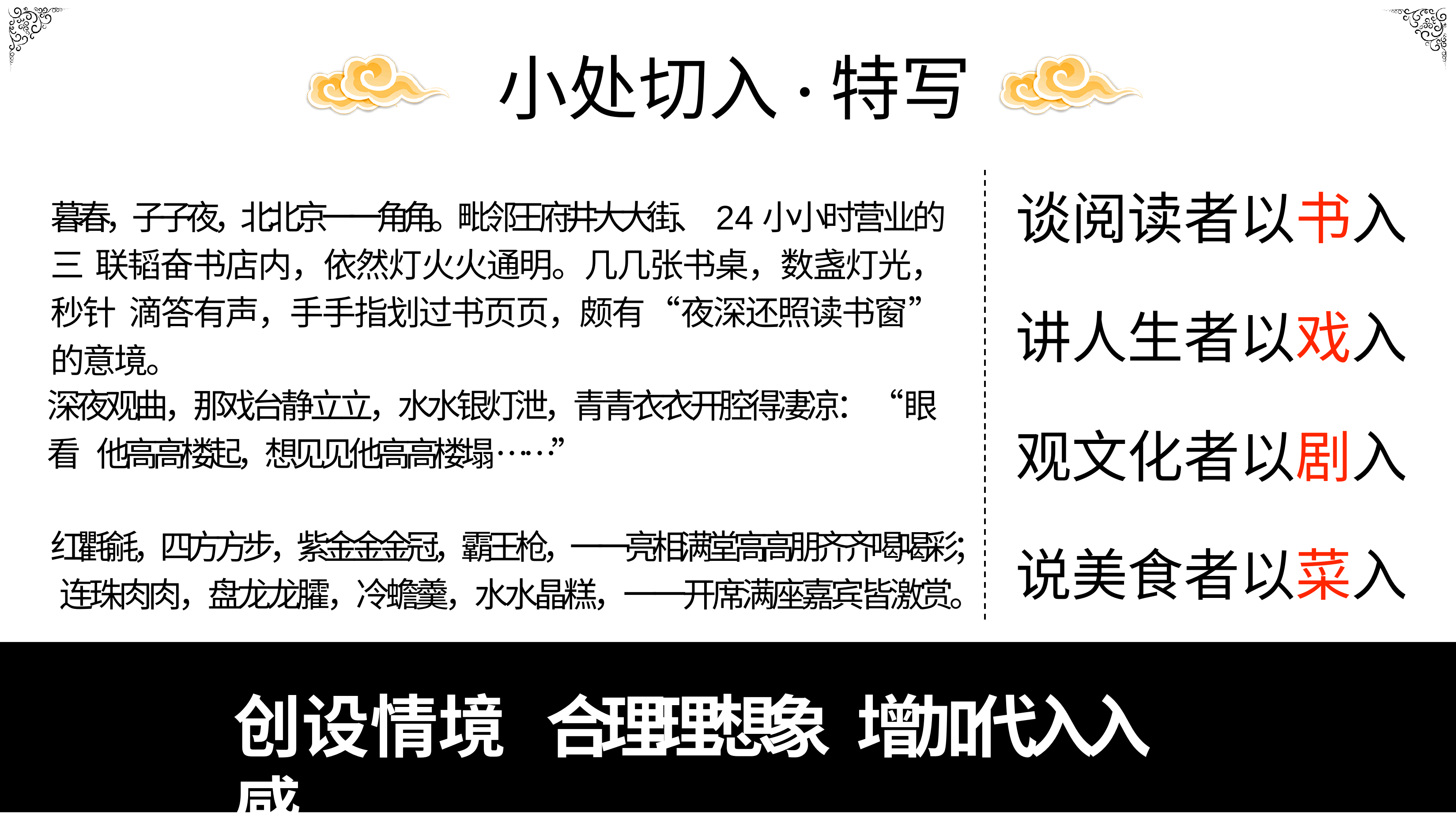

# 小处切入·特写

暮春，⼦子夜，北北京⼀一⻆角。毗邻王府井⼤大街、24⼩小时营业的三  联韬奋书店内，依然灯⽕火通明。⼏几张书桌，数盏灯光，秒针  滴答有声，⼿手指划过书⻚页，颇有“夜深还照读书窗”的意境。
谈阅读者以书入
讲人生者以戏入
深夜观曲，那戏台静⽴立，⽔水银灯泄，⻘青⾐衣开腔得凄凉：“眼看  他⾼高楼起，想⻅见他⾼高楼塌……”
观文化者以剧入
红氍毹，四⽅方步，紫⾦金金冠，霸王枪，⼀一亮相满堂⾼高朋⻬齐喝喝彩；  连珠⾁肉，盘⻰龙臛，冷蟾羹，⽔水晶糕，⼀一开席满座嘉宾皆激赏。
说美食者以菜入

创设情境	合理理想象	增加代⼊入感